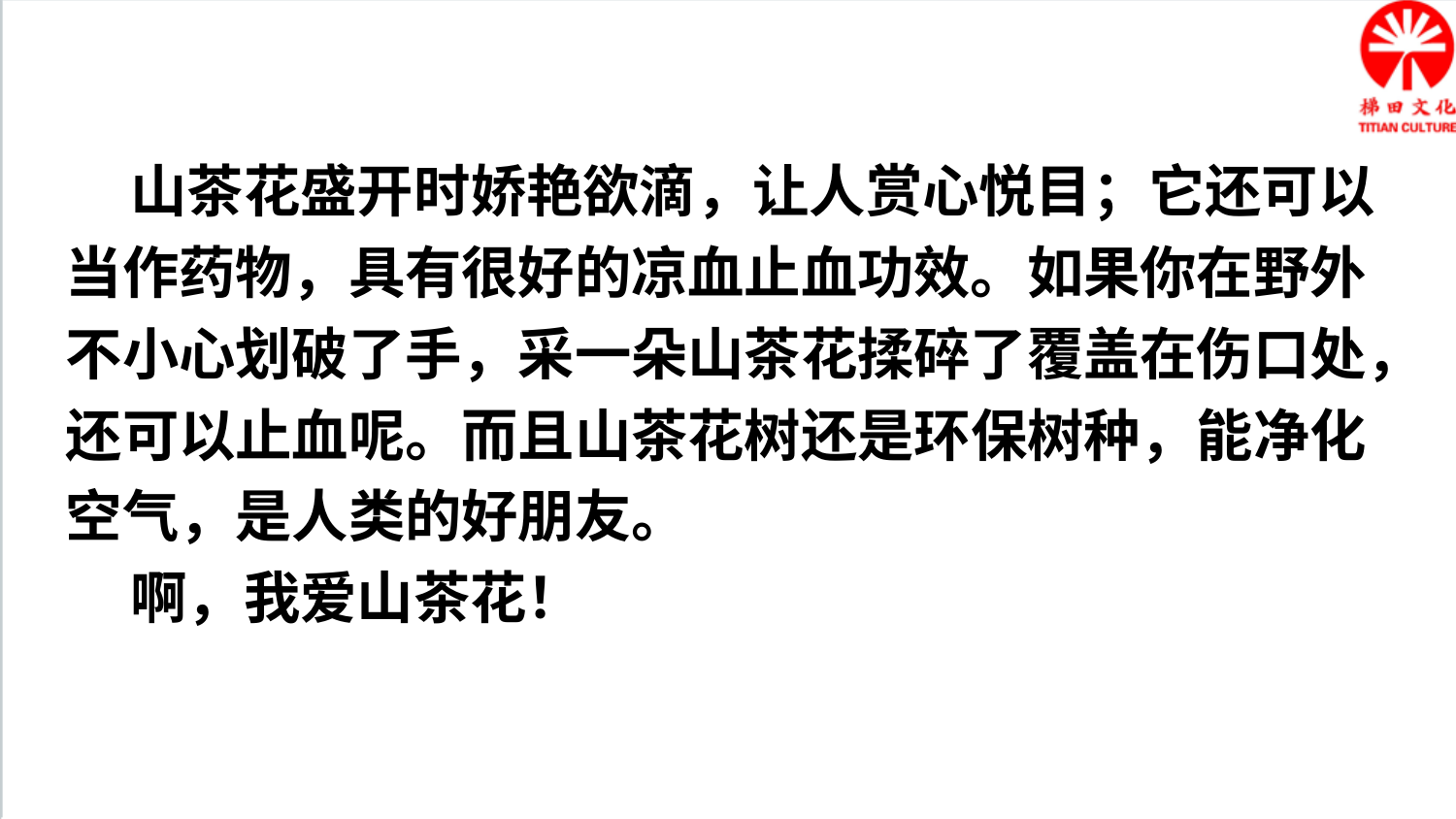

山茶花盛开时娇艳欲滴，让人赏心悦目；它还可以当作药物，具有很好的凉血止血功效。如果你在野外不小心划破了手，采一朵山茶花揉碎了覆盖在伤口处，还可以止血呢。而且山茶花树还是环保树种，能净化空气，是人类的好朋友。
    啊，我爱山茶花！